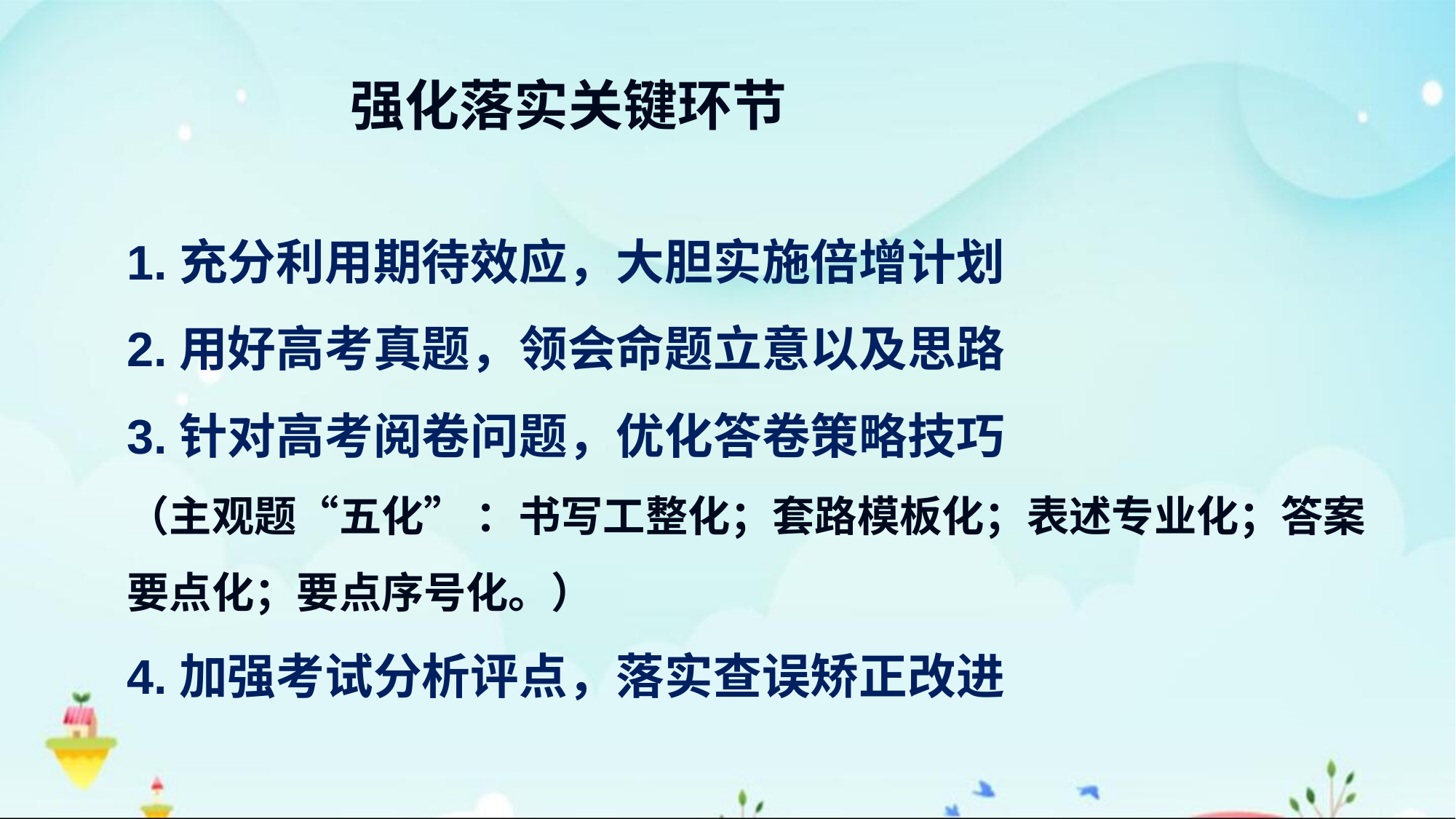

强化落实关键环节

1.充分利用期待效应，大胆实施倍增计划
2.用好高考真题，领会命题立意以及思路
3.针对高考阅卷问题，优化答卷策略技巧
（主观题“五化” ：书写工整化；套路模板化；表述专业化；答案要点化；要点序号化。）
4.加强考试分析评点，落实查误矫正改进